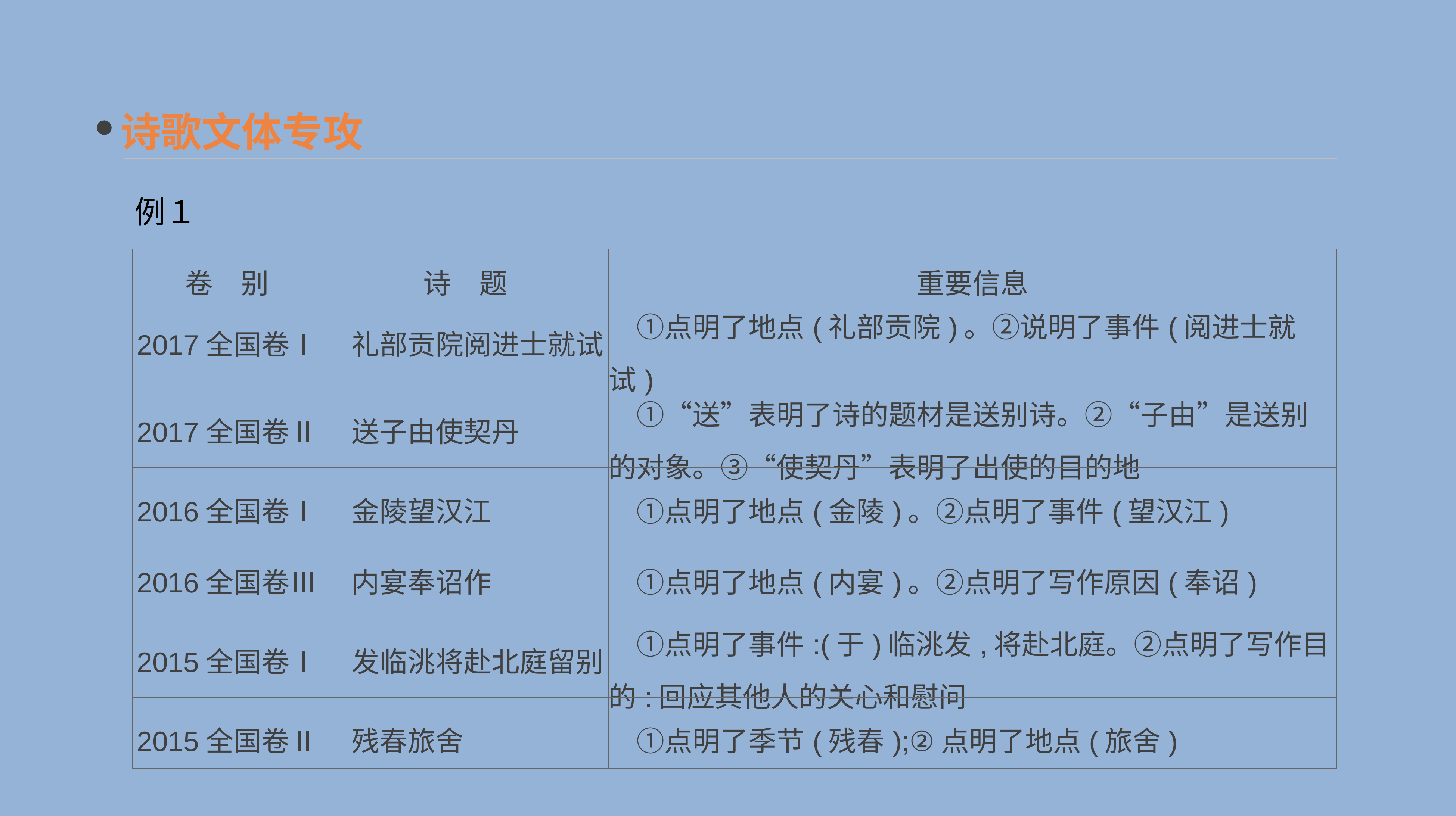

诗歌文体专攻

例１
| 卷　别 | 诗　题 | 重要信息 |
| --- | --- | --- |
| 2017全国卷Ⅰ | 礼部贡院阅进士就试 | ①点明了地点(礼部贡院)。②说明了事件(阅进士就试) |
| 2017全国卷Ⅱ | 送子由使契丹 | ①“送”表明了诗的题材是送别诗。②“子由”是送别的对象。③“使契丹”表明了出使的目的地 |
| 2016全国卷Ⅰ | 金陵望汉江 | ①点明了地点(金陵)。②点明了事件(望汉江) |
| 2016全国卷Ⅲ | 内宴奉诏作 | ①点明了地点(内宴)。②点明了写作原因(奉诏) |
| 2015全国卷Ⅰ | 发临洮将赴北庭留别 | ①点明了事件:(于)临洮发,将赴北庭。②点明了写作目的:回应其他人的关心和慰问 |
| 2015全国卷Ⅱ | 残春旅舍 | ①点明了季节(残春);②点明了地点(旅舍) |